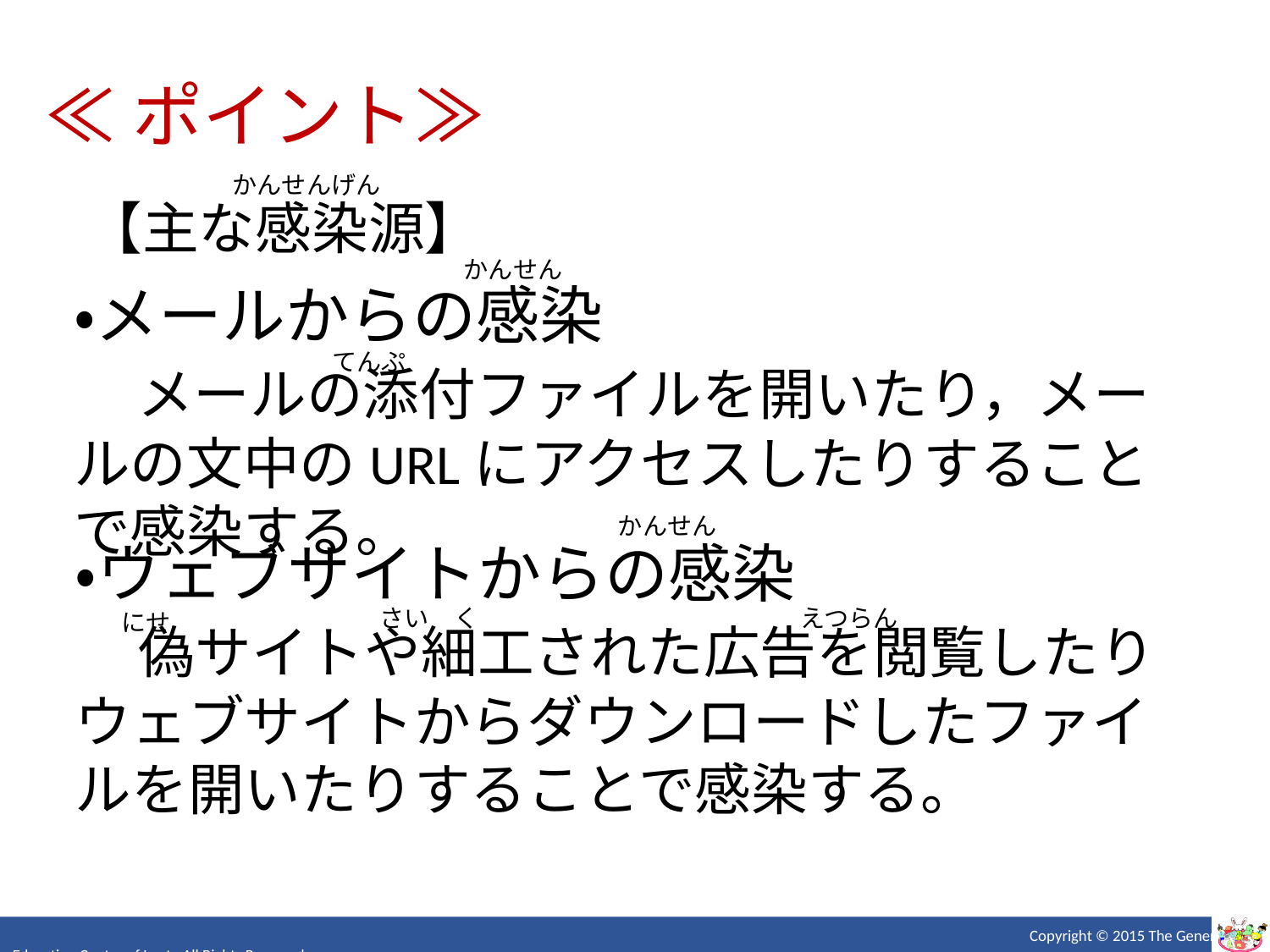

≪ポイント≫
かんせんげん
【主な感染源】
かんせん
・メールからの感染
　メールの添付ファイルを開いたり，メールの文中のURLにアクセスしたりすることで感染する。
てんぷ
かんせん
・ウェブサイトからの感染
　偽サイトや細工された広告を閲覧したりウェブサイトからダウンロードしたファイルを開いたりすることで感染する。
えつらん
さい　く
にせ